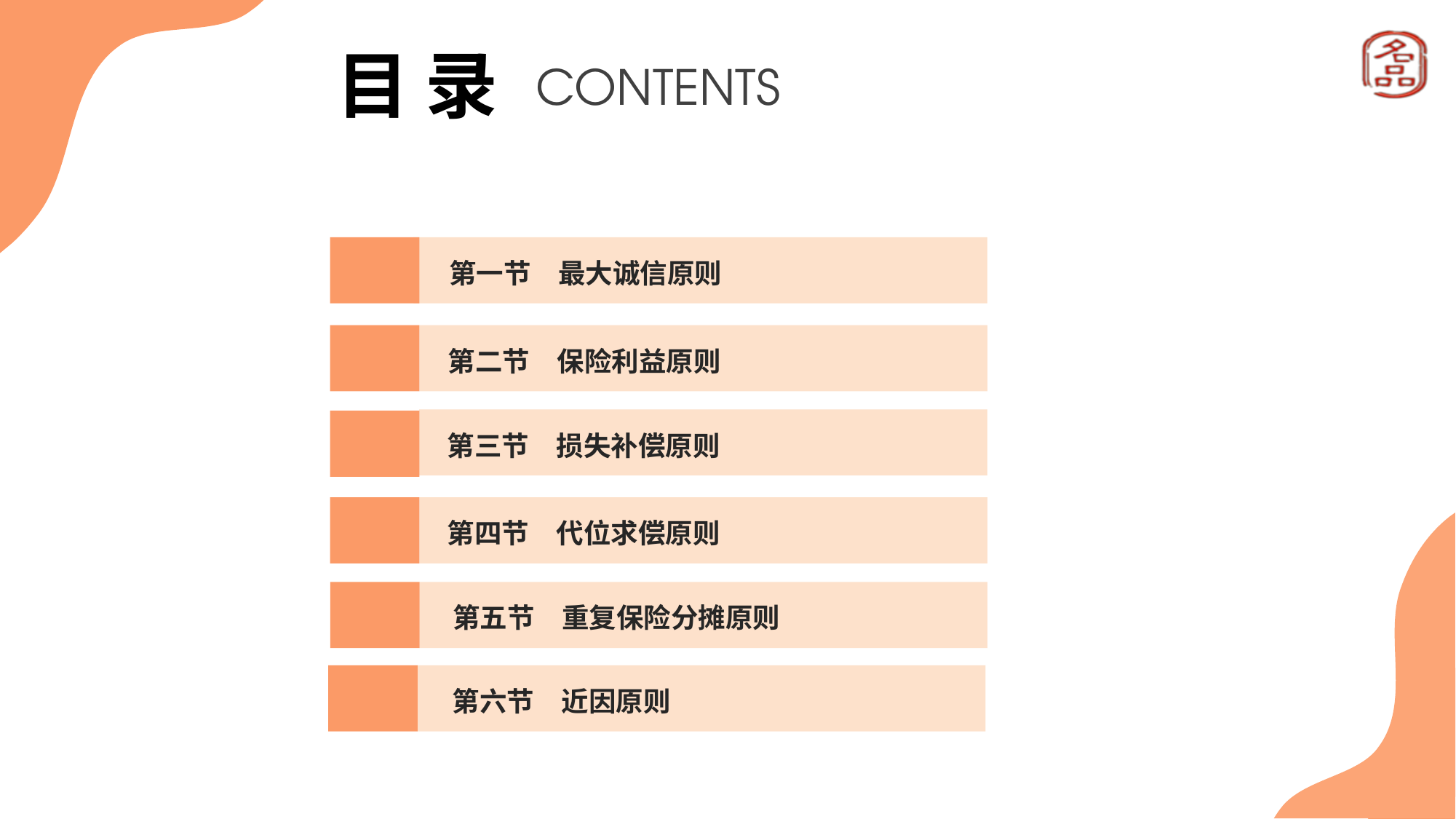

目 录
CONTENTS

第一节　最大诚信原则

第二节　保险利益原则

第三节　损失补偿原则

第四节　代位求偿原则

第五节　重复保险分摊原则

第六节　近因原则